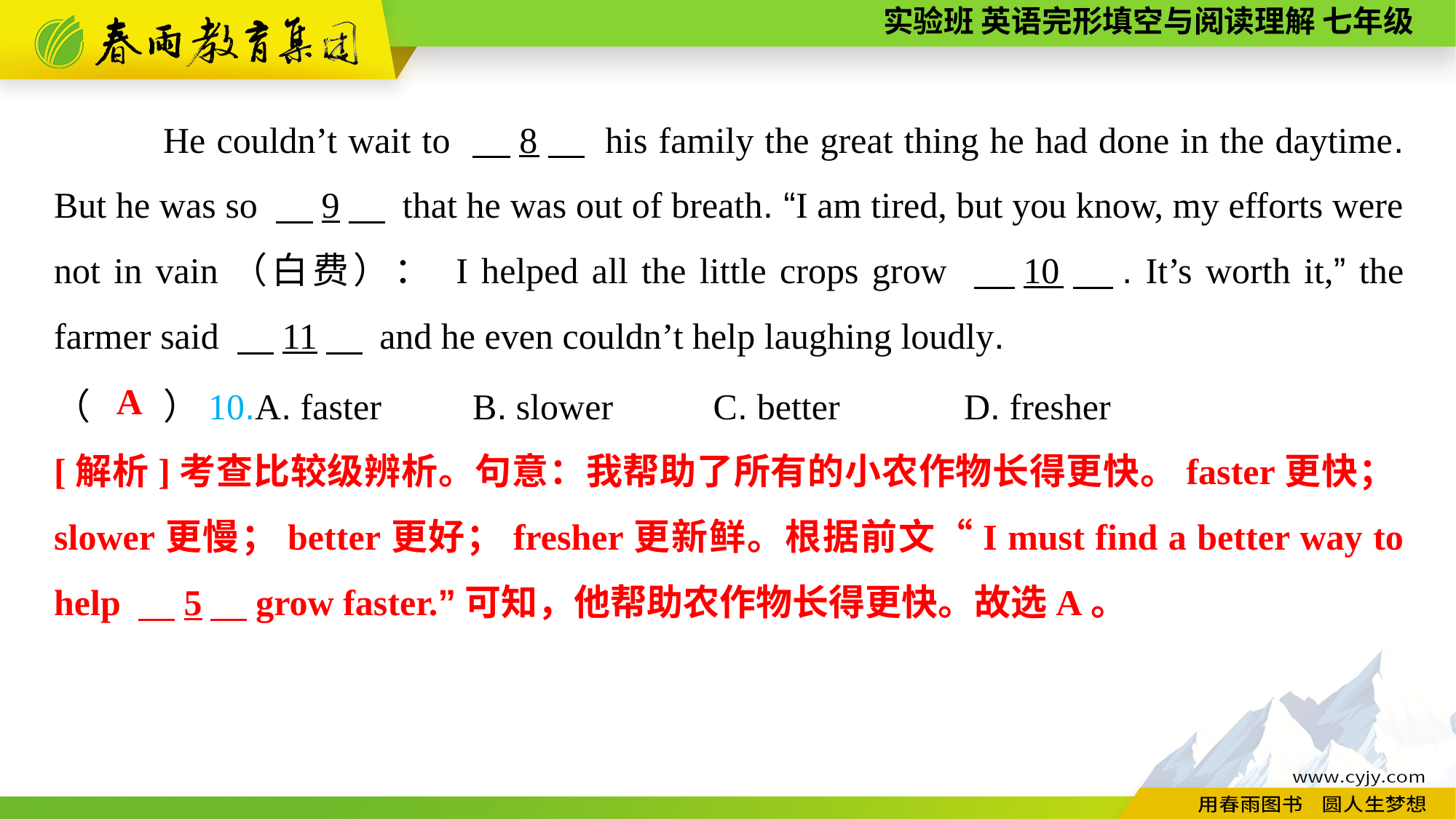

He couldn’t wait to 　8　 his family the great thing he had done in the daytime. But he was so 　9　 that he was out of breath. “I am tired, but you know, my efforts were not in vain（白费）： I helped all the little crops grow 　10　. It’s worth it,” the farmer said 　11　 and he even couldn’t help laughing loudly.
（　　）10.A. faster          B. slower           C. better	    D. fresher
A
[解析]考查比较级辨析。句意：我帮助了所有的小农作物长得更快。faster更快；slower更慢；better更好；fresher更新鲜。根据前文“I must find a better way to help 　5　grow faster.”可知，他帮助农作物长得更快。故选A。